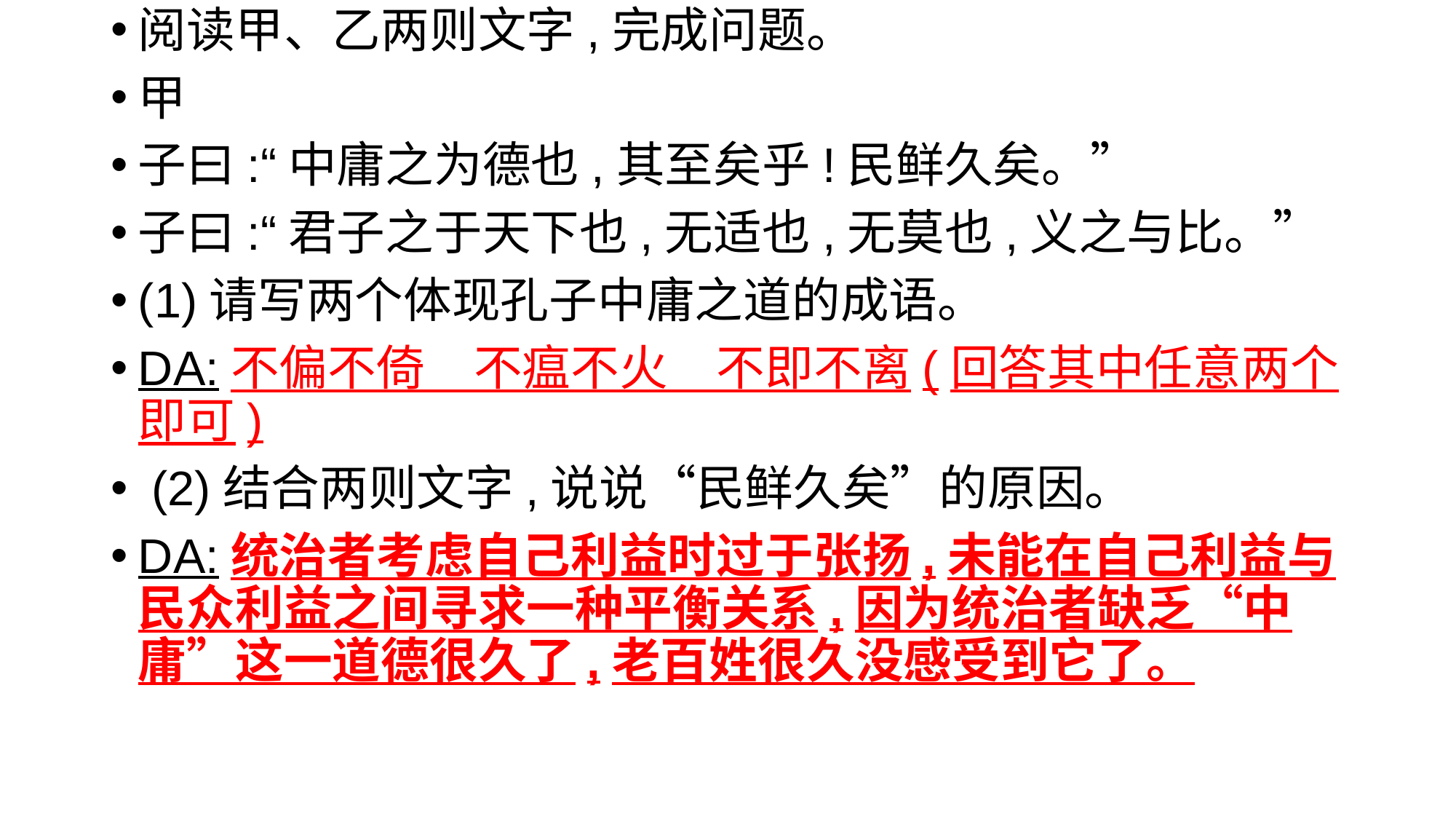

阅读甲、乙两则文字,完成问题。
甲
子曰:“中庸之为德也,其至矣乎!民鲜久矣。”
子曰:“君子之于天下也,无适也,无莫也,义之与比。”
(1)请写两个体现孔子中庸之道的成语。
DA:不偏不倚　不瘟不火　不即不离(回答其中任意两个即可)
 (2)结合两则文字,说说“民鲜久矣”的原因。
DA:统治者考虑自己利益时过于张扬,未能在自己利益与民众利益之间寻求一种平衡关系,因为统治者缺乏“中庸”这一道德很久了,老百姓很久没感受到它了。

#